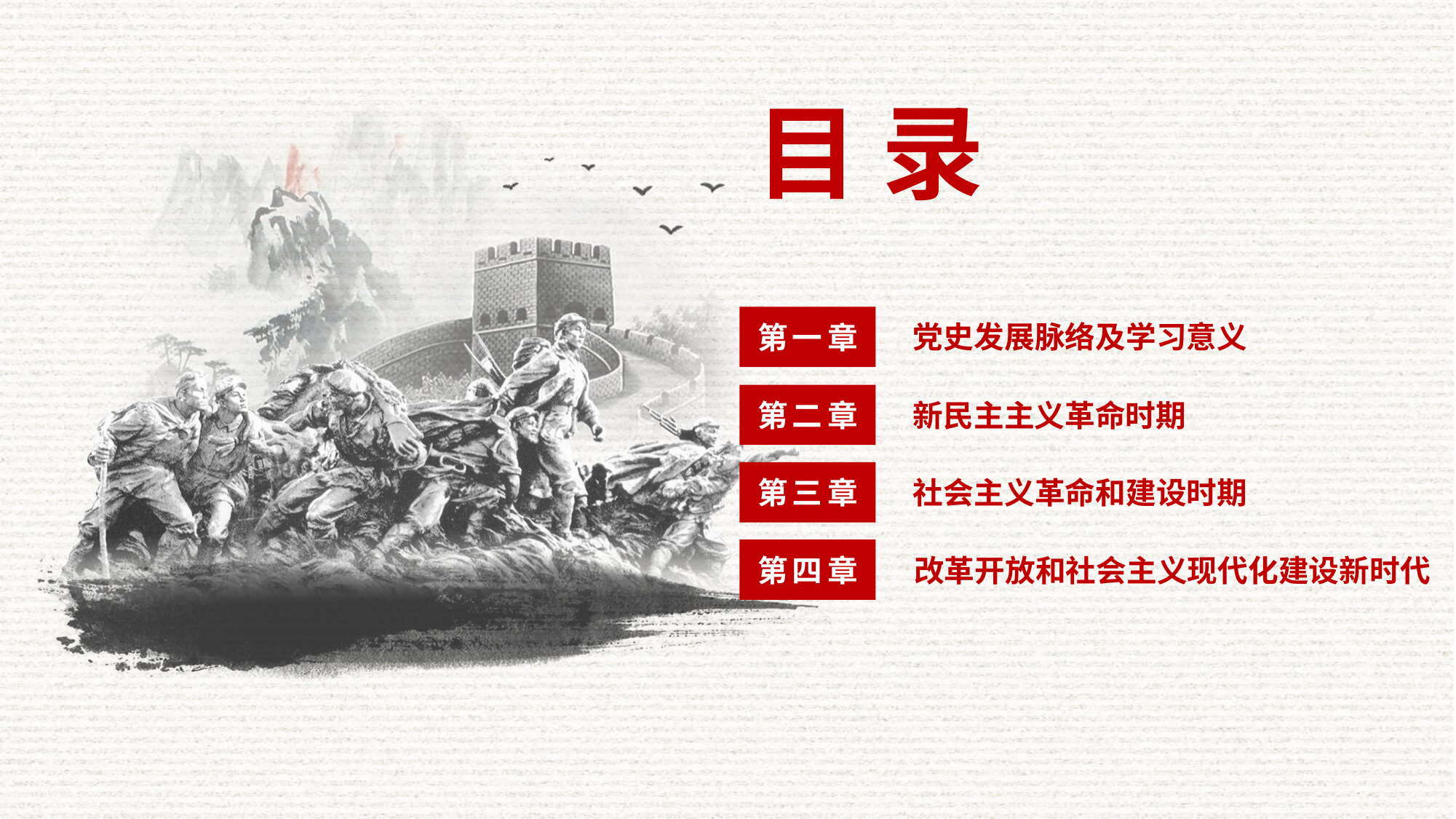

目 录
第一章
党史发展脉络及学习意义
第二章
新民主主义革命时期
第三章
社会主义革命和建设时期
第四章
改革开放和社会主义现代化建设新时代